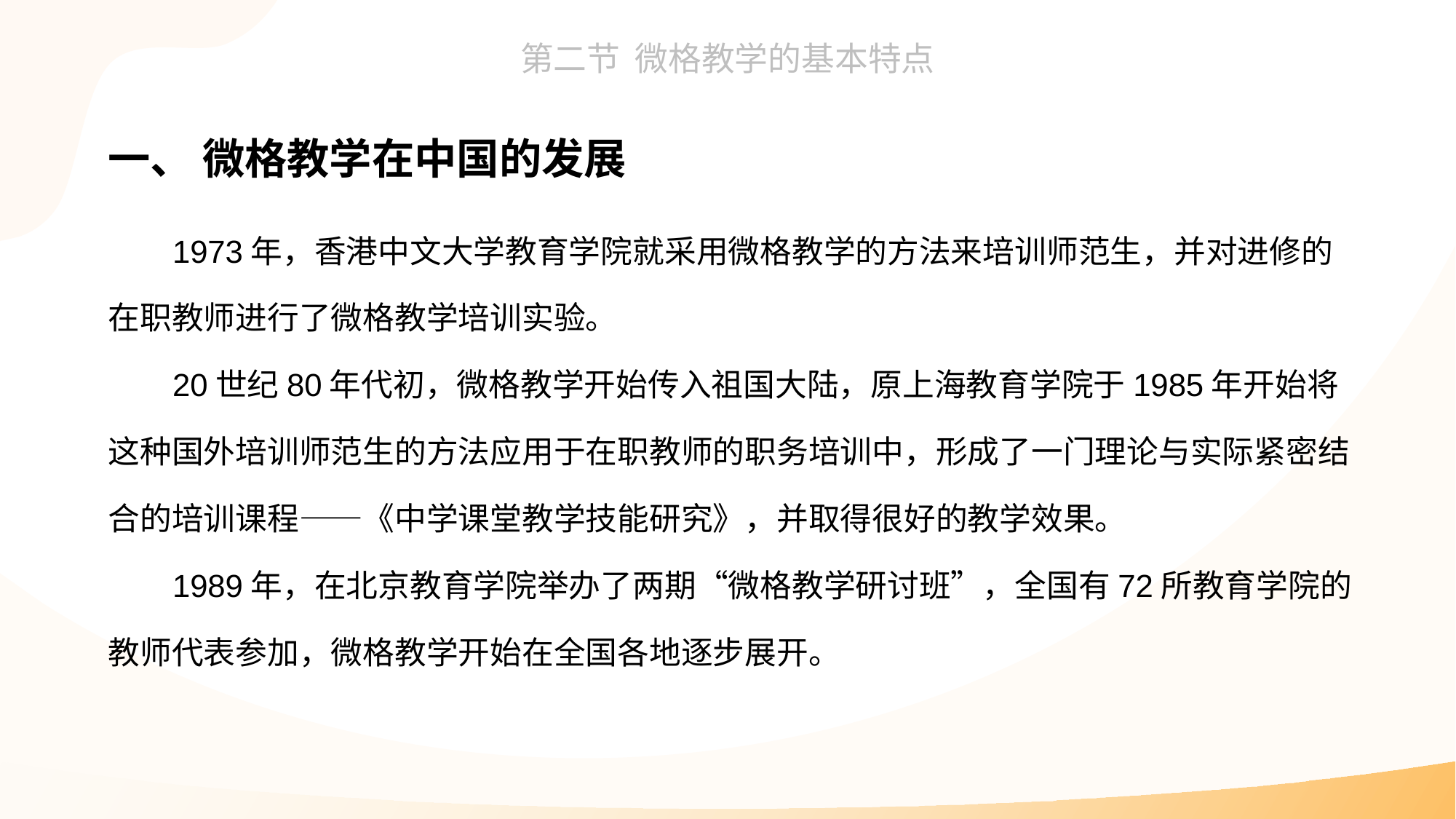

一、 微格教学在中国的发展
1973年，香港中文大学教育学院就采用微格教学的方法来培训师范生，并对进修的在职教师进行了微格教学培训实验。
20世纪80年代初，微格教学开始传入祖国大陆，原上海教育学院于1985年开始将这种国外培训师范生的方法应用于在职教师的职务培训中，形成了一门理论与实际紧密结合的培训课程——《中学课堂教学技能研究》，并取得很好的教学效果。
1989年，在北京教育学院举办了两期“微格教学研讨班”，全国有72所教育学院的教师代表参加，微格教学开始在全国各地逐步展开。